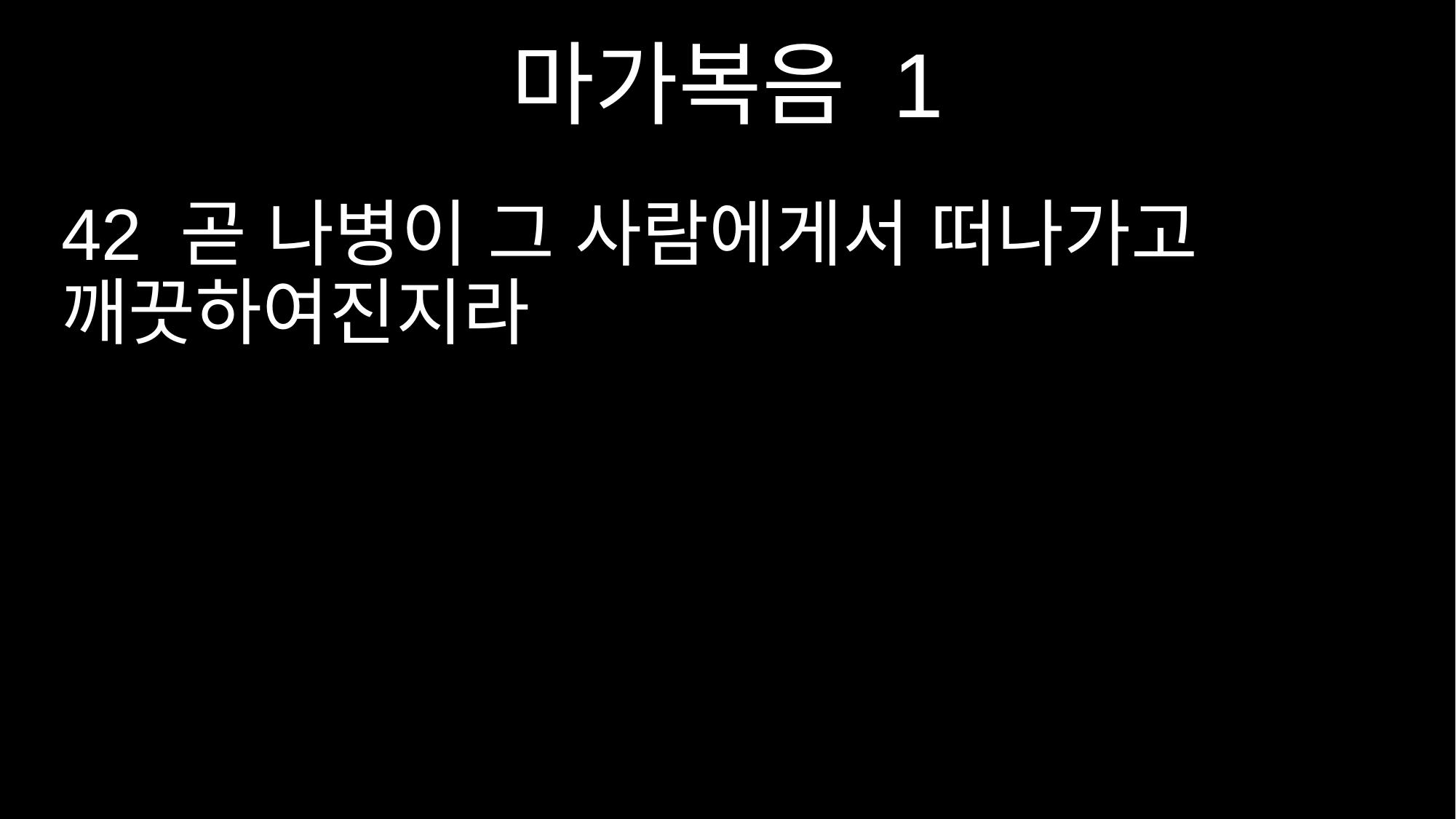

마가복음 1
42 곧 나병이 그 사람에게서 떠나가고 깨끗하여진지라